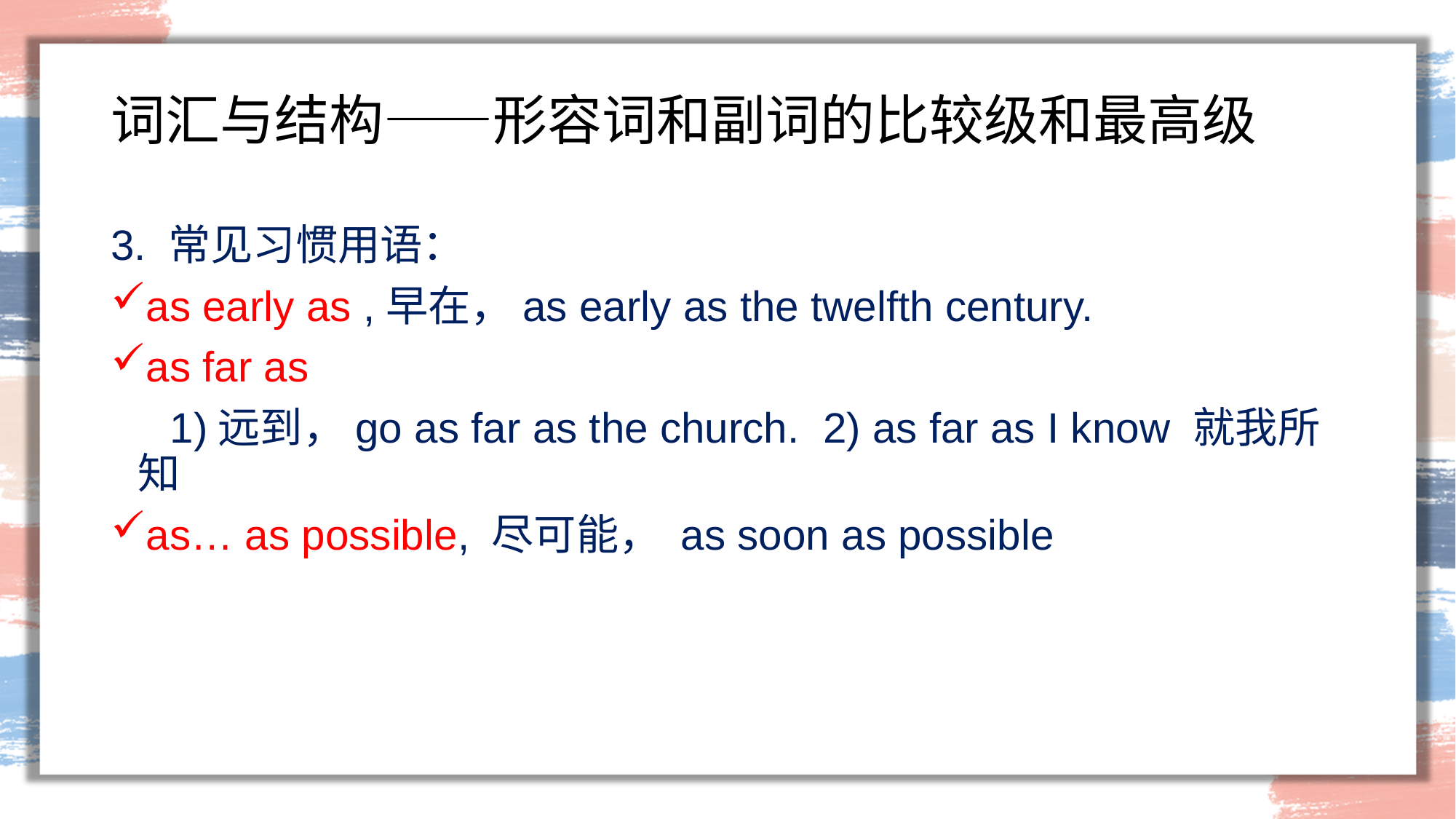

# 词汇与结构——形容词和副词的比较级和最高级
3. 常见习惯用语：
as early as ,早在，as early as the twelfth century.
as far as
     1)远到，go as far as the church.  2) as far as I know 就我所知
as… as possible, 尽可能， as soon as possible